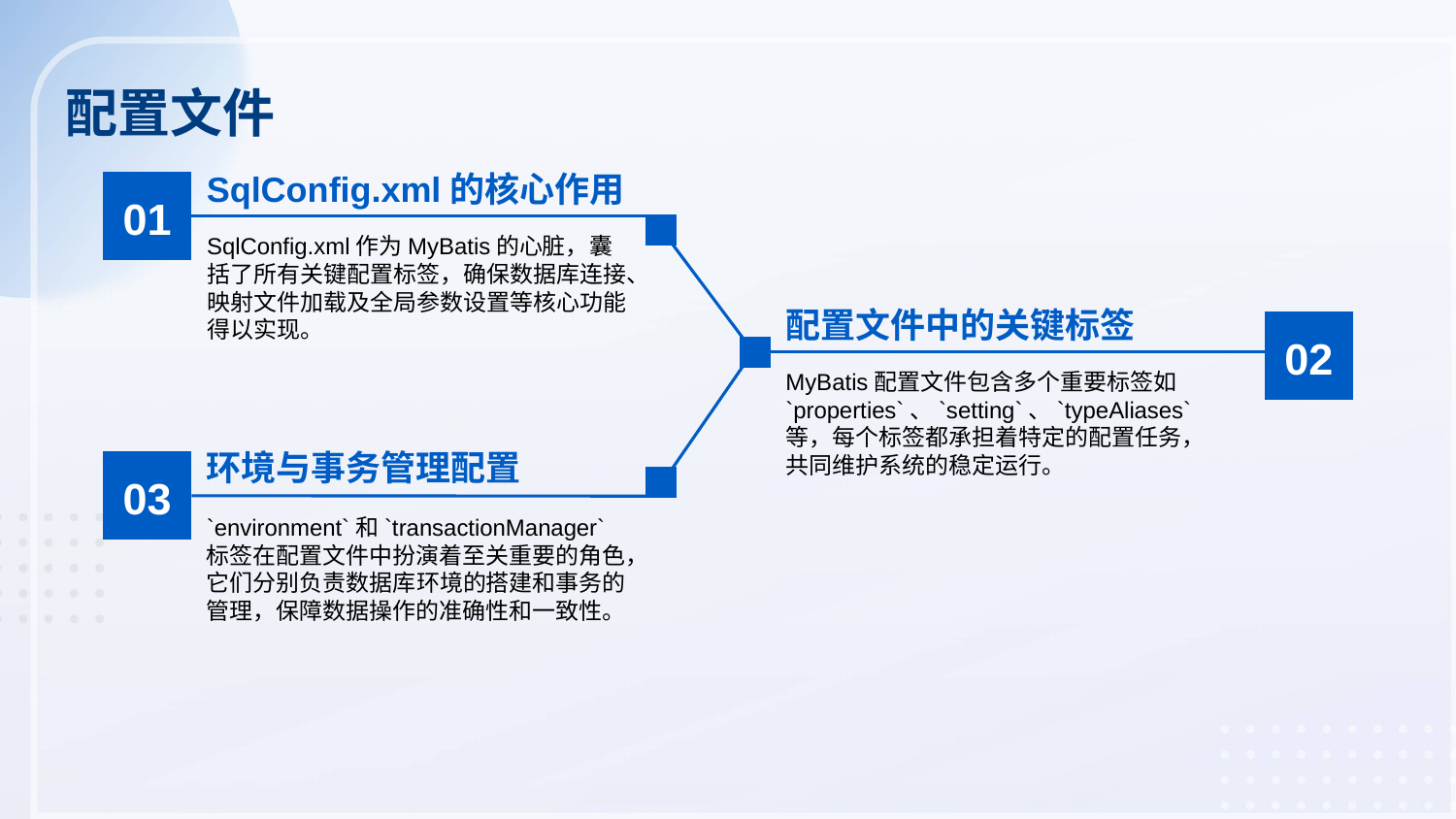

配置文件
SqlConfig.xml的核心作用

01

SqlConfig.xml作为MyBatis的心脏，囊括了所有关键配置标签，确保数据库连接、映射文件加载及全局参数设置等核心功能得以实现。

配置文件中的关键标签

02

MyBatis配置文件包含多个重要标签如`properties`、`setting`、`typeAliases`等，每个标签都承担着特定的配置任务，共同维护系统的稳定运行。

环境与事务管理配置

03

`environment`和`transactionManager`标签在配置文件中扮演着至关重要的角色，它们分别负责数据库环境的搭建和事务的管理，保障数据操作的准确性和一致性。